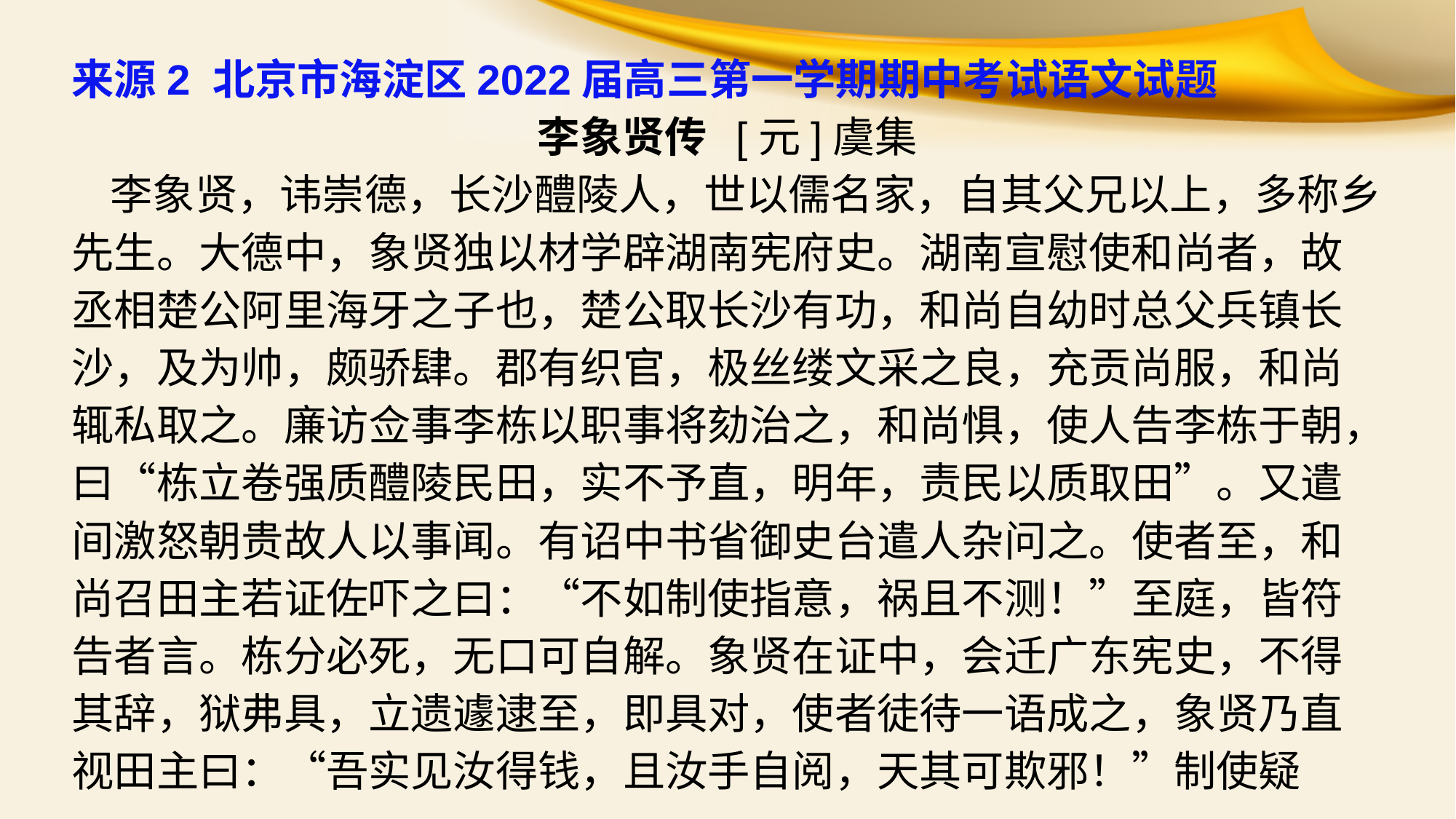

来源2 北京市海淀区2022届高三第一学期期中考试语文试题
李象贤传  [元]虞集
   李象贤，讳崇德，长沙醴陵人，世以儒名家，自其父兄以上，多称乡先生。大德中，象贤独以材学辟湖南宪府史。湖南宣慰使和尚者，故丞相楚公阿里海牙之子也，楚公取长沙有功，和尚自幼时总父兵镇长沙，及为帅，颇骄肆。郡有织官，极丝缕文采之良，充贡尚服，和尚辄私取之。廉访佥事李栋以职事将劾治之，和尚惧，使人告李栋于朝，曰“栋立卷强质醴陵民田，实不予直，明年，责民以质取田”。又遣间激怒朝贵故人以事闻。有诏中书省御史台遣人杂问之。使者至，和尚召田主若证佐吓之曰：“不如制使指意，祸且不测！”至庭，皆符告者言。栋分必死，无口可自解。象贤在证中，会迁广东宪史，不得其辞，狱弗具，立遗遽逮至，即具对，使者徒待一语成之，象贤乃直视田主曰：“吾实见汝得钱，且汝手自阅，天其可欺邪！”制使疑